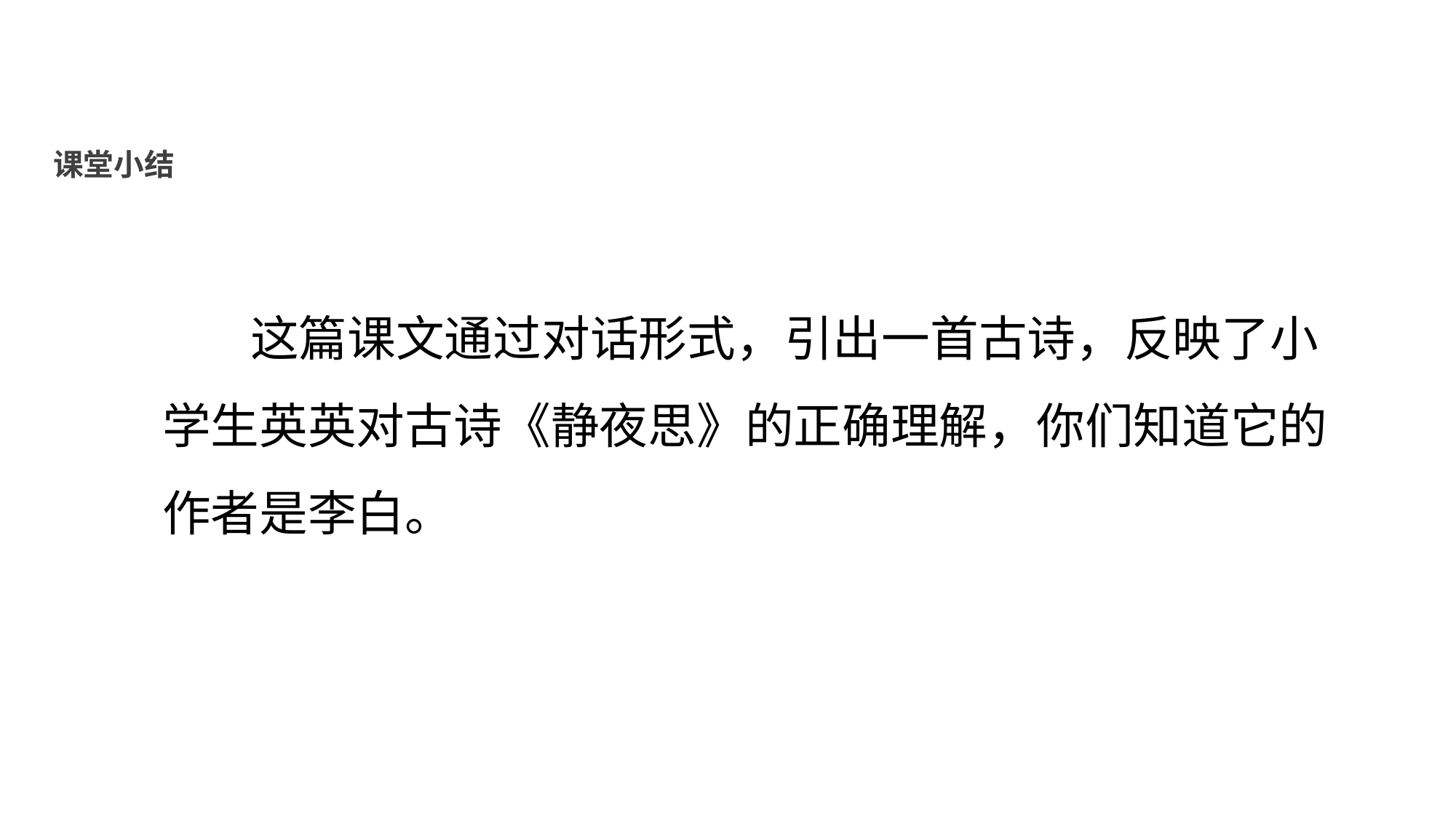

课堂小结
       这篇课文通过对话形式，引出一首古诗，反映了小学生英英对古诗《静夜思》的正确理解，你们知道它的作者是李白。